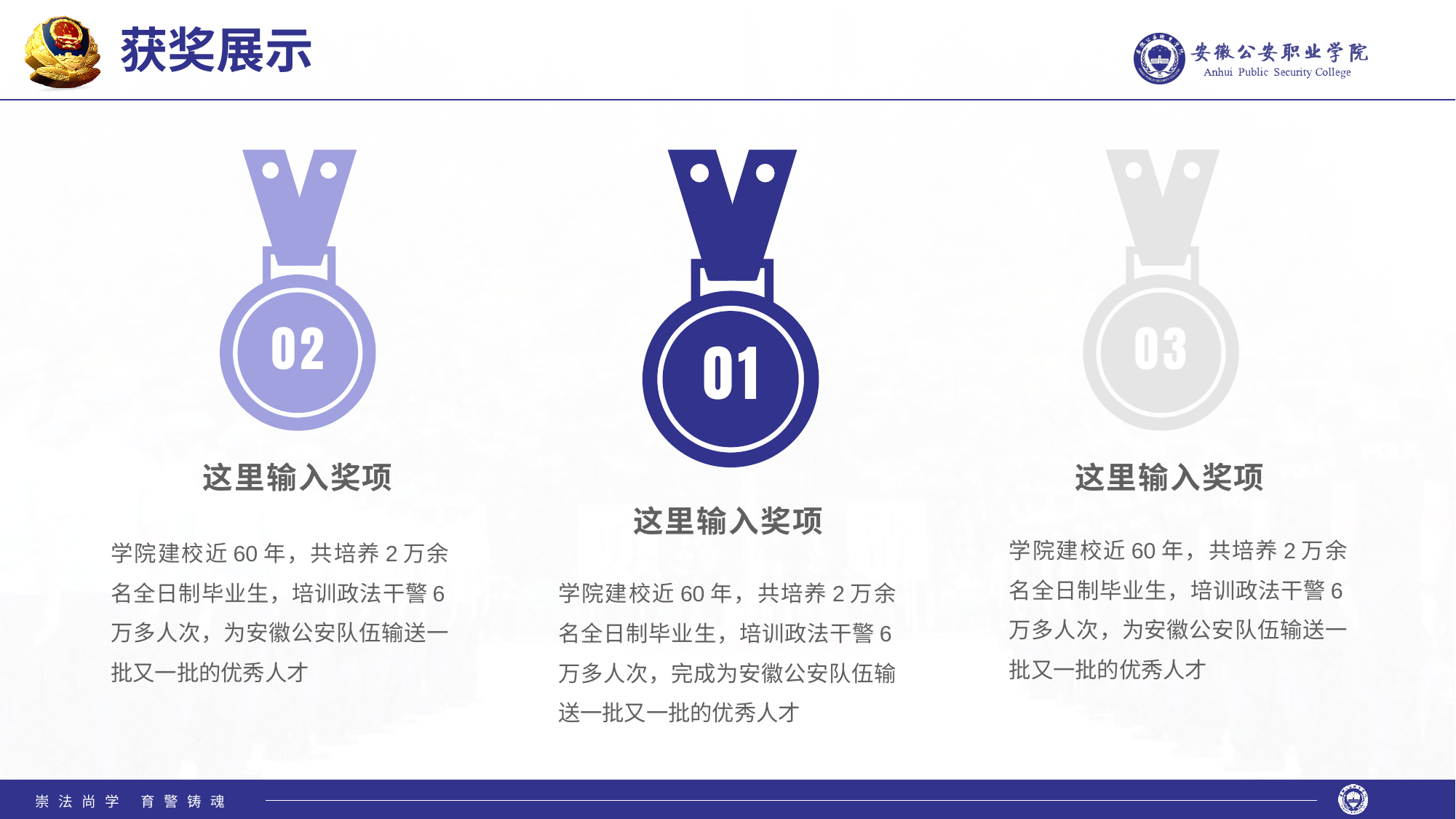

获奖展示

02

01

03
这里输入奖项
这里输入奖项
这里输入奖项
学院建校近60年，共培养2万余名全日制毕业生，培训政法干警6万多人次，为安徽公安队伍输送一批又一批的优秀人才
学院建校近60年，共培养2万余名全日制毕业生，培训政法干警6万多人次，为安徽公安队伍输送一批又一批的优秀人才
学院建校近60年，共培养2万余名全日制毕业生，培训政法干警6万多人次，完成为安徽公安队伍输送一批又一批的优秀人才